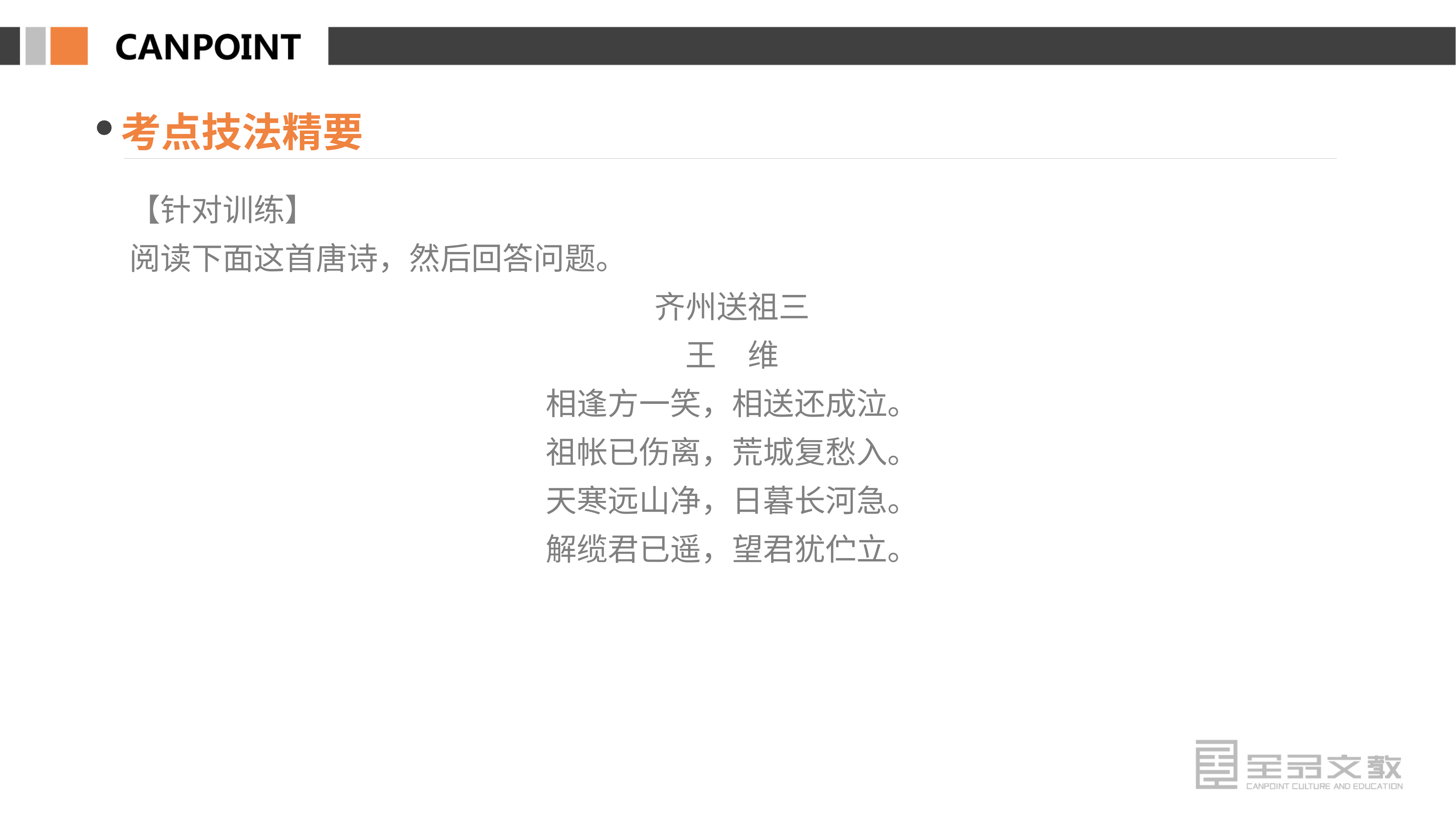

考点技法精要

【针对训练】
阅读下面这首唐诗，然后回答问题。
齐州送祖三
王　维
相逢方一笑，相送还成泣。
祖帐已伤离，荒城复愁入。
天寒远山净，日暮长河急。
解缆君已遥，望君犹伫立。